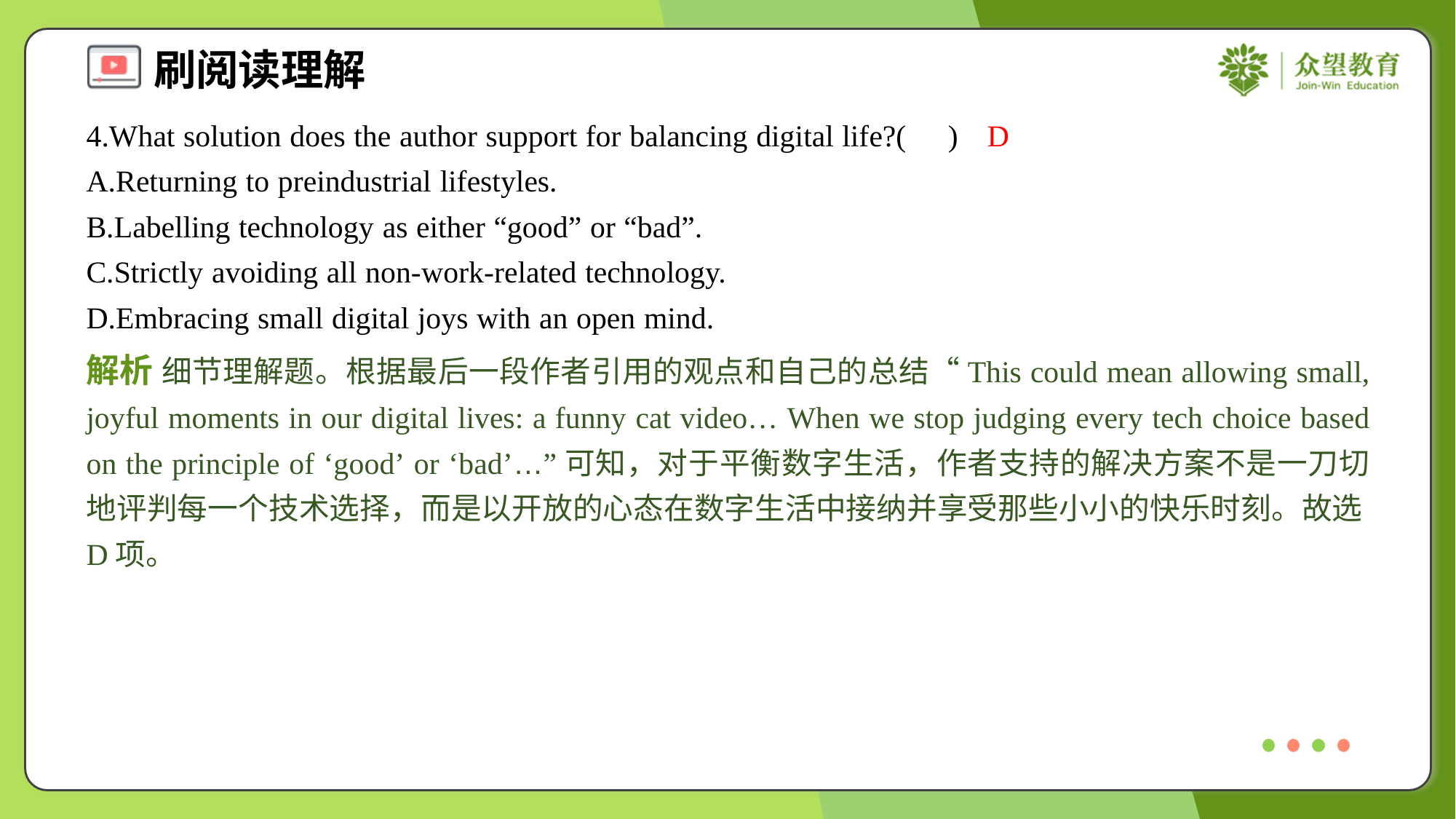

4.What solution does the author support for balancing digital life?(     )
D
A.Returning to preindustrial lifestyles.
B.Labelling technology as either “good” or “bad”.
C.Strictly avoiding all non-work-related technology.
D.Embracing small digital joys with an open mind.
解析 细节理解题。根据最后一段作者引用的观点和自己的总结“This could mean allowing small, joyful moments in our digital lives: a funny cat video… When we stop judging every tech choice based on the principle of ‘good’ or ‘bad’…”可知，对于平衡数字生活，作者支持的解决方案不是一刀切地评判每一个技术选择，而是以开放的心态在数字生活中接纳并享受那些小小的快乐时刻。故选D项。